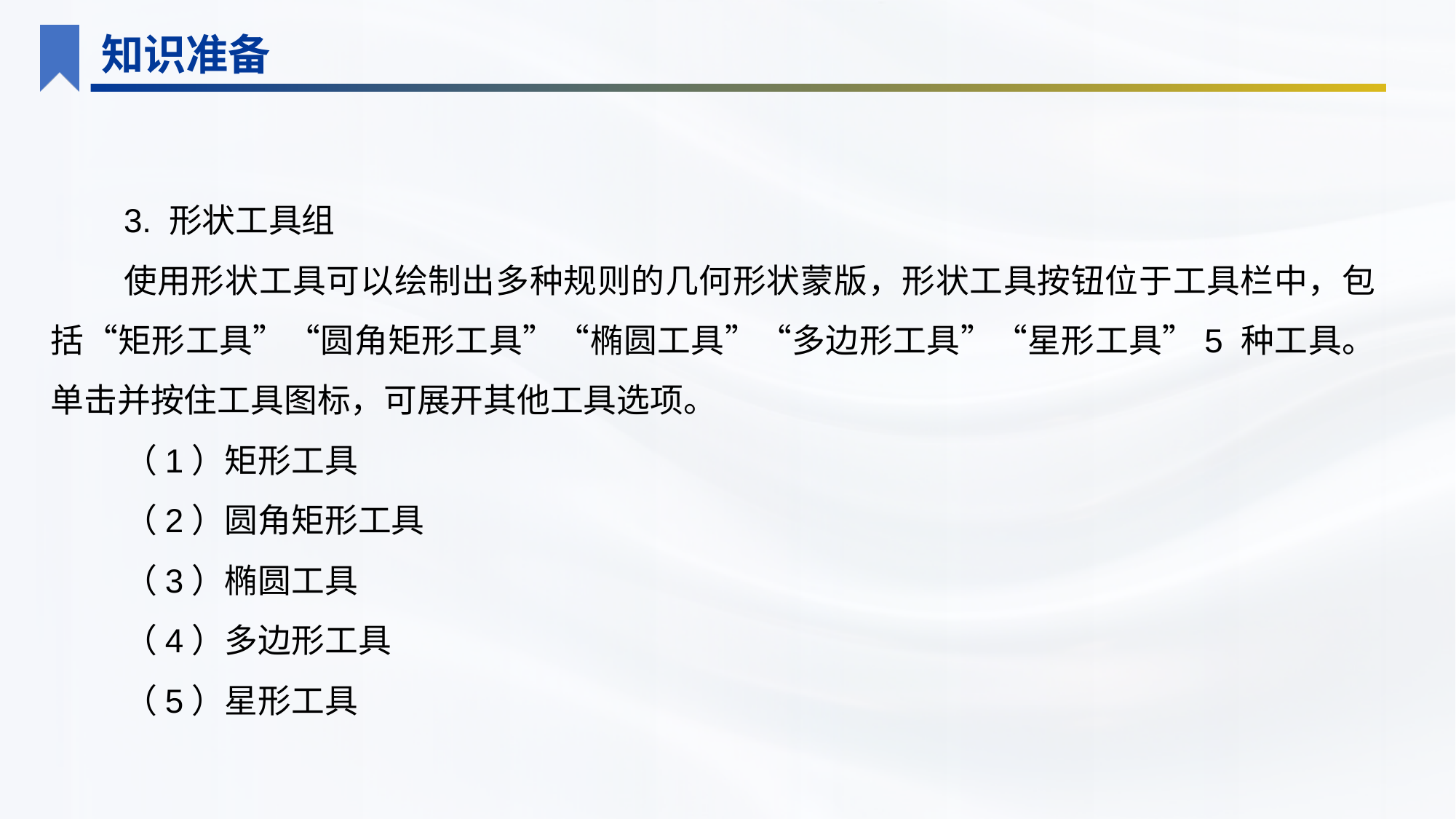

知识准备
3. 形状工具组
使用形状工具可以绘制出多种规则的几何形状蒙版，形状工具按钮位于工具栏中，包括“矩形工具”“圆角矩形工具”“椭圆工具”“多边形工具”“星形工具”5 种工具。单击并按住工具图标，可展开其他工具选项。
（1）矩形工具
（2）圆角矩形工具
（3）椭圆工具
（4）多边形工具
（5）星形工具